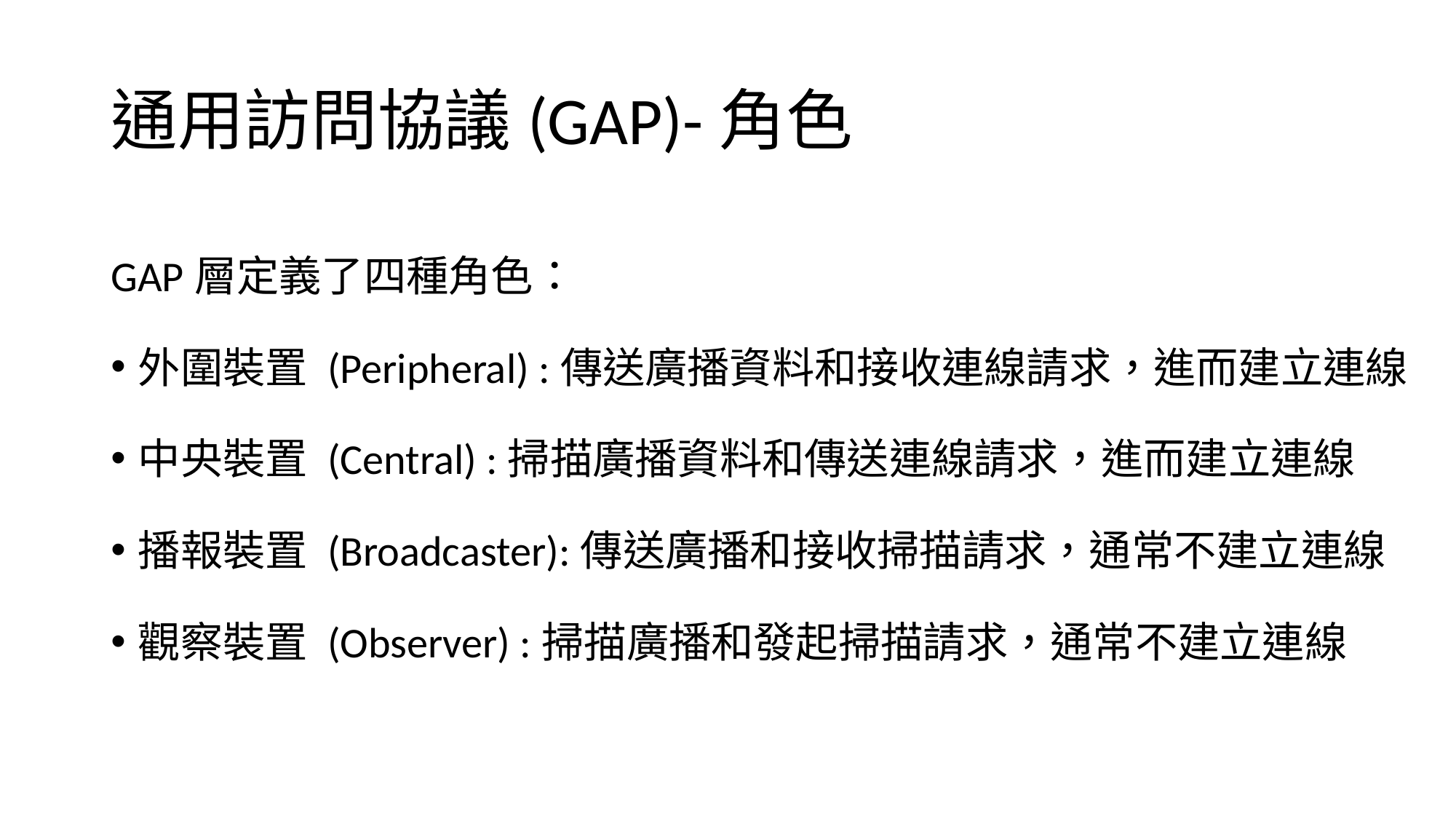

# 通用訪問協議(GAP)-角色
GAP層定義了四種角色：
外圍裝置 (Peripheral) :傳送廣播資料和接收連線請求，進而建立連線
中央裝置 (Central) :掃描廣播資料和傳送連線請求，進而建立連線
播報裝置 (Broadcaster):傳送廣播和接收掃描請求，通常不建立連線
觀察裝置 (Observer) :掃描廣播和發起掃描請求，通常不建立連線